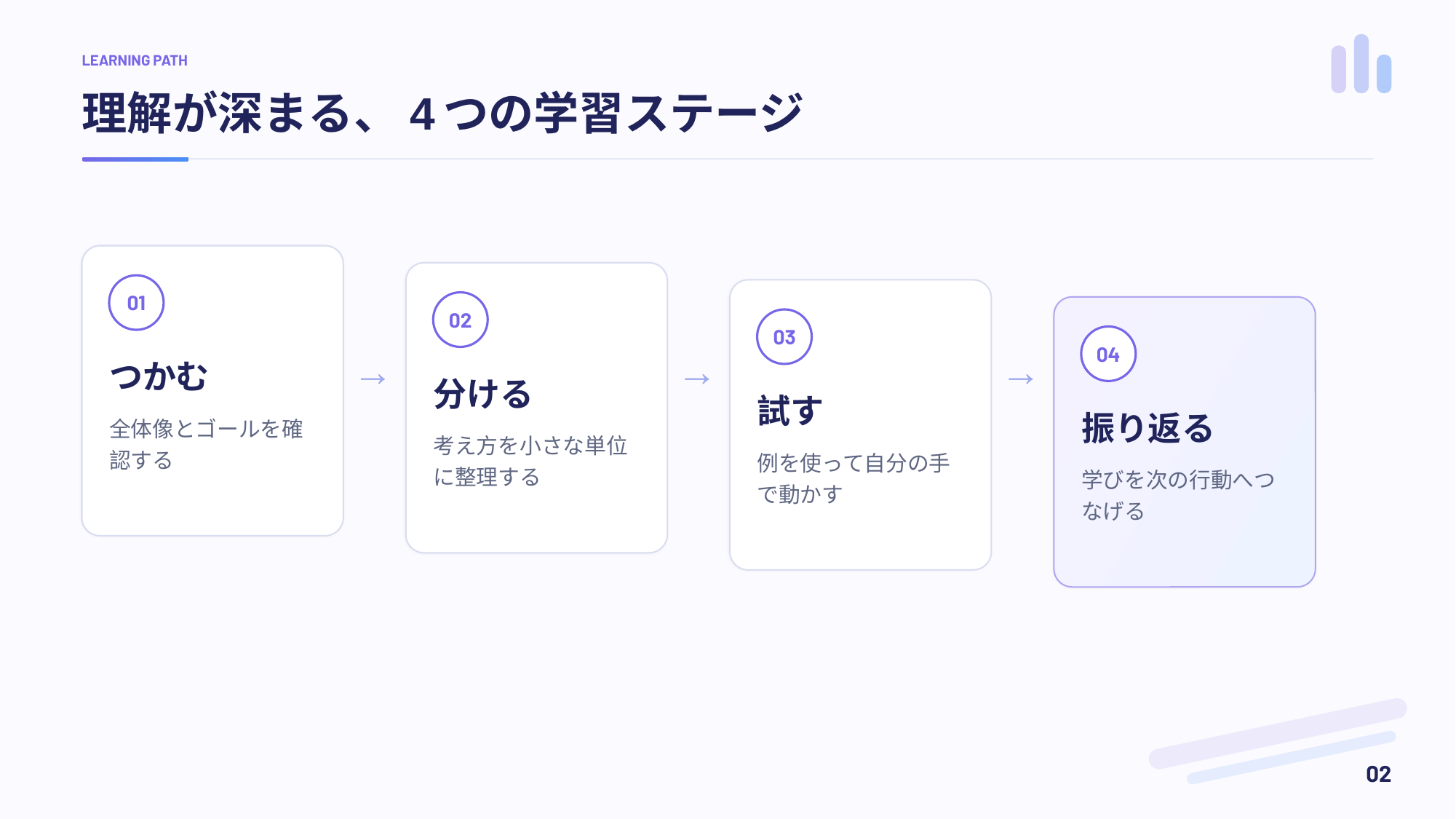

LEARNING PATH

理解が深まる、4つの学習ステージ

01

02

03
04
→
→
→
つかむ
分ける
試す
振り返る
全体像とゴールを確認する
考え方を小さな単位に整理する
例を使って自分の手で動かす
学びを次の行動へつなげる

02